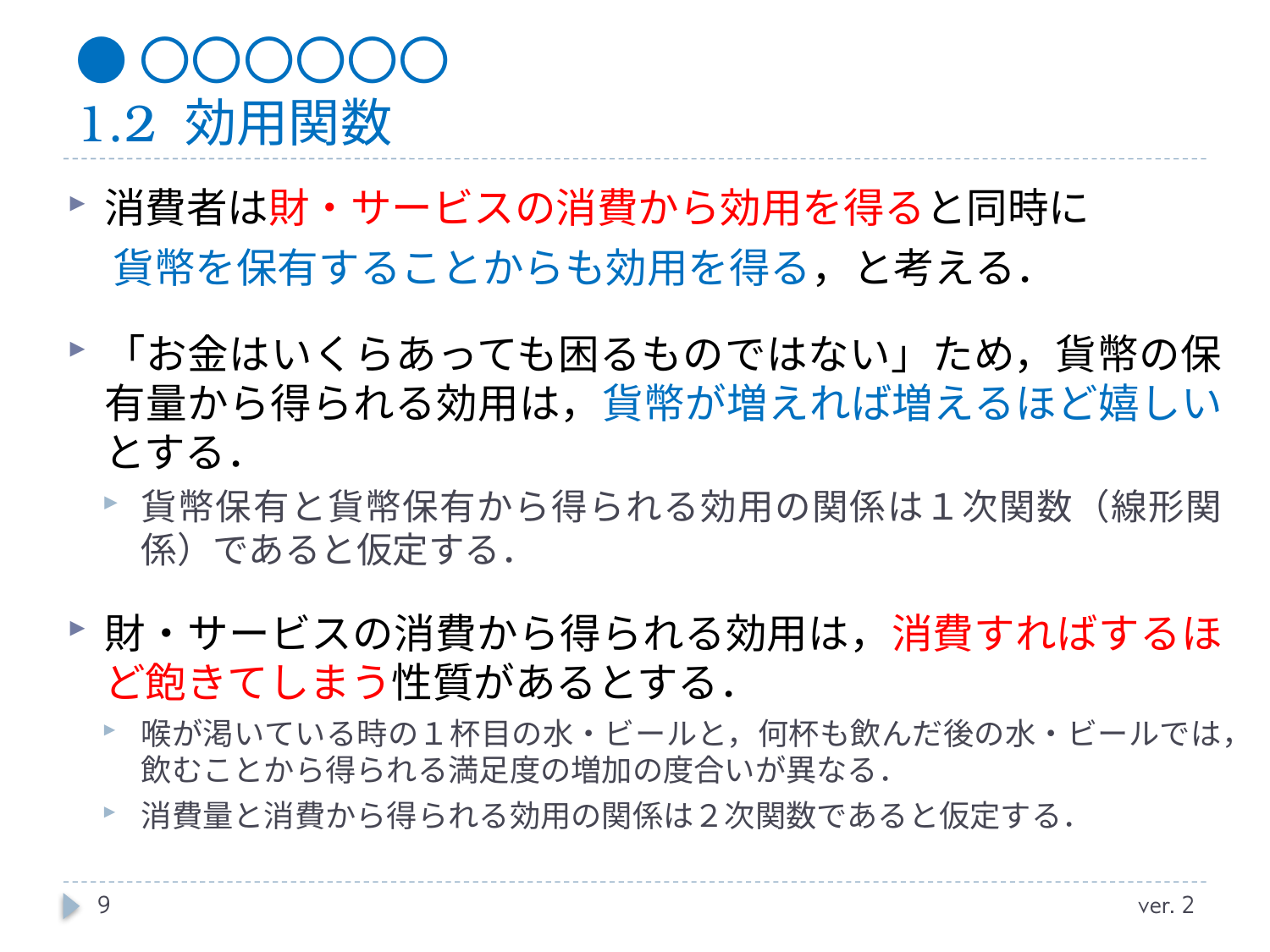

# ●〇〇〇〇〇〇 1.2 効用関数
消費者は財・サービスの消費から効用を得ると同時に
    貨幣を保有することからも効用を得る，と考える．

「お金はいくらあっても困るものではない」ため，貨幣の保有量から得られる効用は，貨幣が増えれば増えるほど嬉しいとする．
貨幣保有と貨幣保有から得られる効用の関係は１次関数（線形関係）であると仮定する．

財・サービスの消費から得られる効用は，消費すればするほど飽きてしまう性質があるとする．
喉が渇いている時の１杯目の水・ビールと，何杯も飲んだ後の水・ビールでは，飲むことから得られる満足度の増加の度合いが異なる．
消費量と消費から得られる効用の関係は２次関数であると仮定する．
9
ver. 2